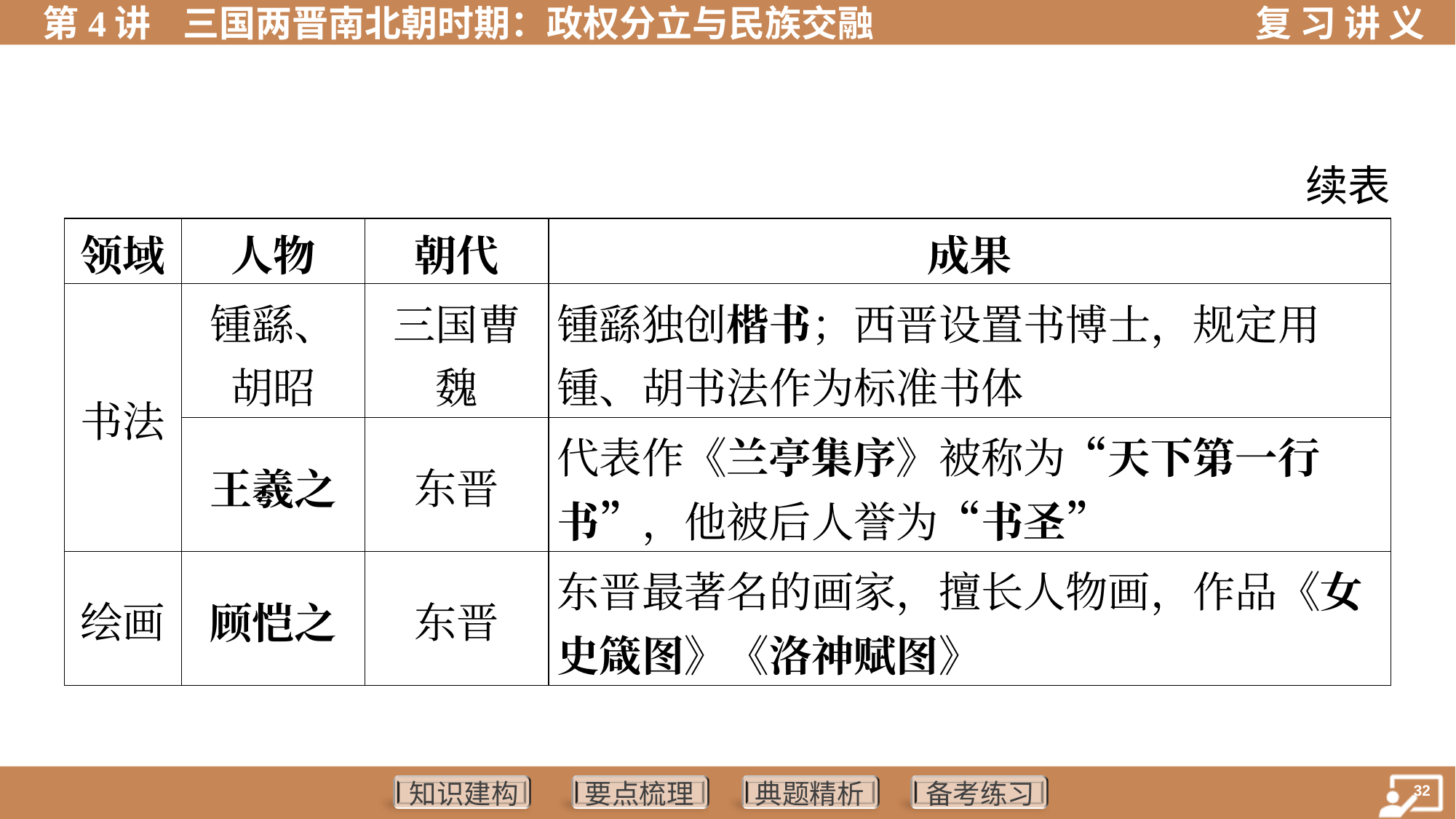

续表
| 领域 | 人物 | 朝代 | 成果 |  |
| --- | --- | --- | --- | --- |
| 书法 | 锺繇、 胡昭 | 三国曹 魏 | 锺繇独创楷书；西晋设置书博士，规定用 锺、胡书法作为标准书体 |  |
|  | 王羲之 | 东晋 | 代表作《兰亭集序》被称为“天下第一行 书”，他被后人誉为“书圣” |  |
| 绘画 | 顾恺之 | 东晋 | 东晋最著名的画家，擅长人物画，作品《女 史箴图》《洛神赋图》 |  |